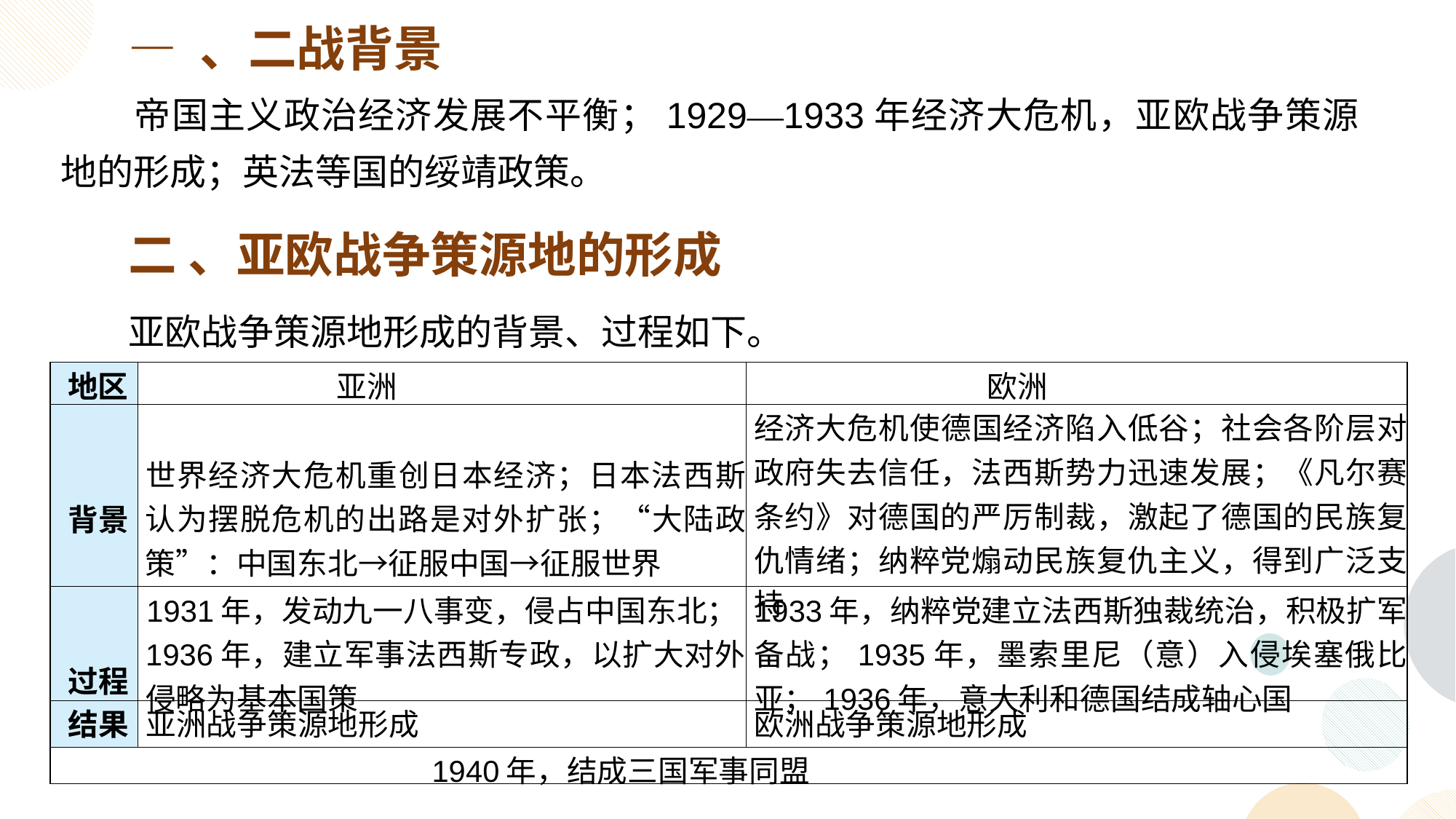

— 、二战背景
 帝国主义政治经济发展不平衡；1929—1933年经济大危机，亚欧战争策源地的形成；英法等国的绥靖政策。
二 、亚欧战争策源地的形成
亚欧战争策源地形成的背景、过程如下。
| 地区 | 亚洲 | 欧洲 |
| --- | --- | --- |
| 背景 | 世界经济大危机重创日本经济；日本法西斯认为摆脱危机的出路是对外扩张；“大陆政策”：中国东北→征服中国→征服世界 | 经济大危机使德国经济陷入低谷；社会各阶层对政府失去信任，法西斯势力迅速发展；《凡尔赛条约》对德国的严厉制裁，激起了德国的民族复仇情绪；纳粹党煽动民族复仇主义，得到广泛支持 |
| 过程 | 1931年，发动九一八事变，侵占中国东北；1936年，建立军事法西斯专政，以扩大对外侵略为基本国策 | 1933年，纳粹党建立法西斯独裁统治，积极扩军备战；1935年，墨索里尼（意）入侵埃塞俄比亚；1936年，意大利和德国结成轴心国 |
| 结果 | 亚洲战争策源地形成 | 欧洲战争策源地形成 |
| 1940年，结成三国军事同盟 |  |  |